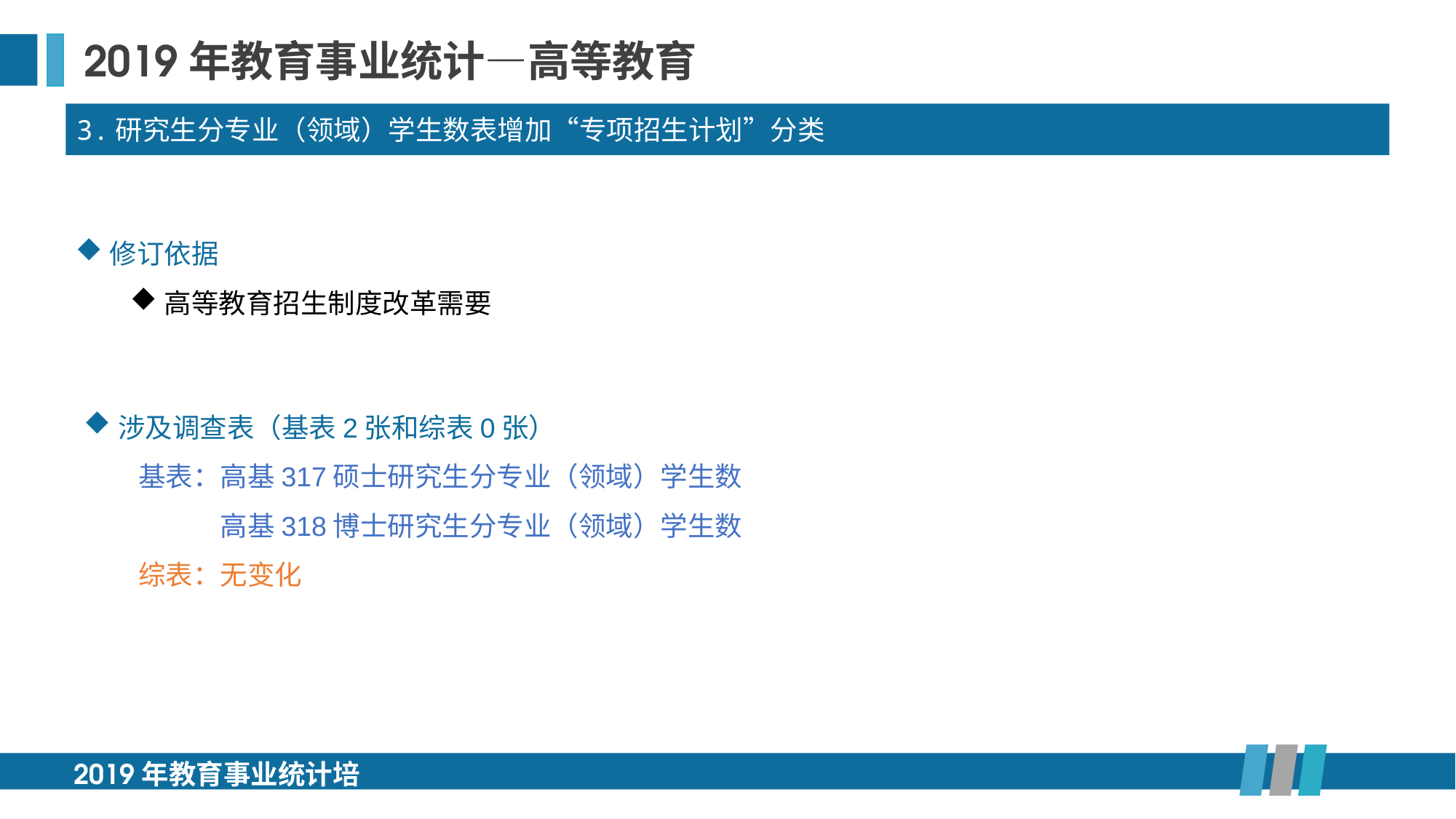

2019年教育事业统计—高等教育

3.研究生分专业（领域）学生数表增加“专项招生计划”分类
修订依据
高等教育招生制度改革需要
涉及调查表（基表2张和综表0张）
基表：高基317硕士研究生分专业（领域）学生数
基表：高基318博士研究生分专业（领域）学生数
综表：无变化

2019年教育事业统计培训